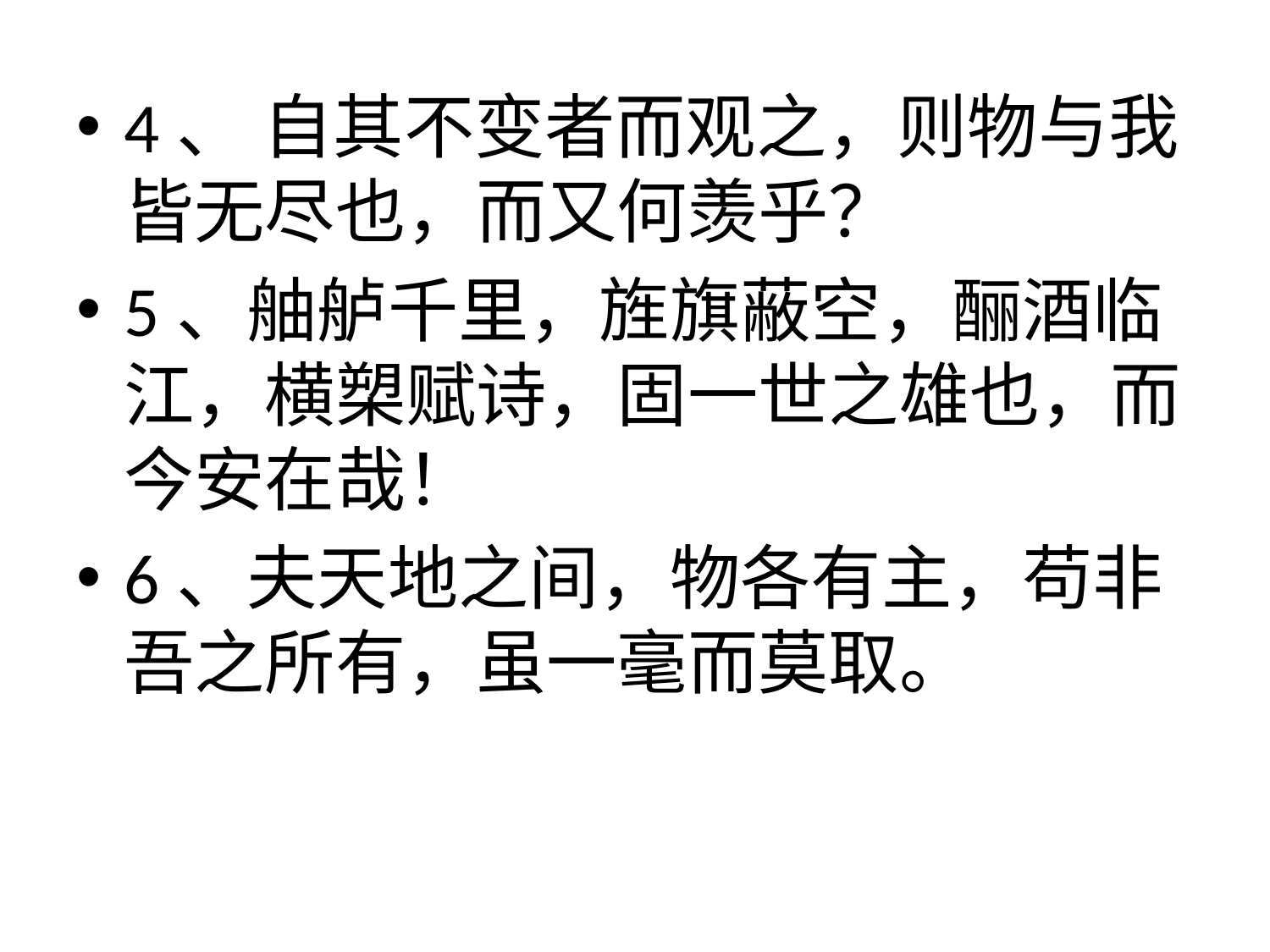

4、 自其不变者而观之，则物与我皆无尽也，而又何羡乎？
5、舳舻千里，旌旗蔽空，酾酒临江，横槊赋诗，固一世之雄也，而今安在哉！
6、夫天地之间，物各有主，苟非吾之所有，虽一毫而莫取。